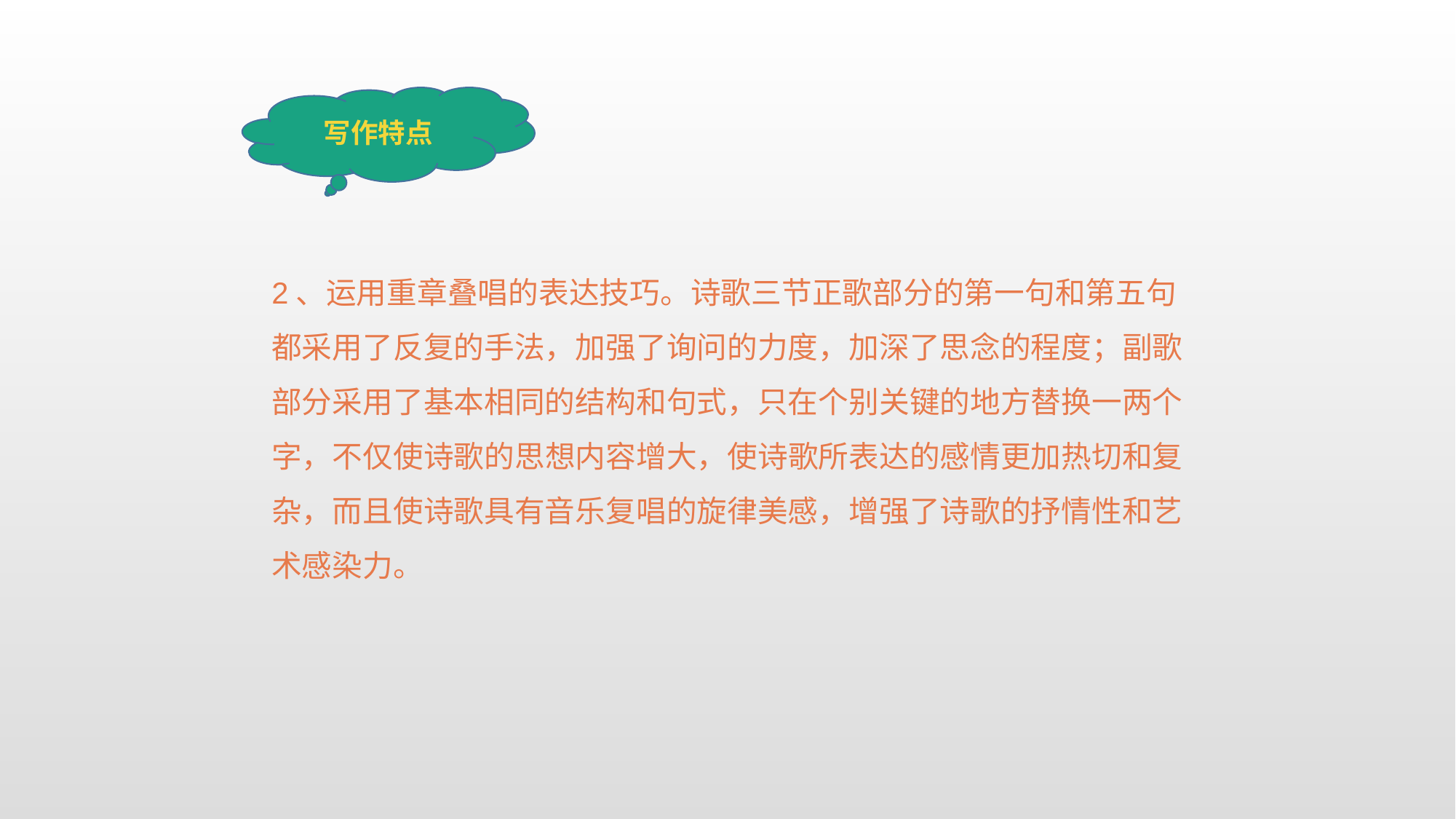

写作特点
2、运用重章叠唱的表达技巧。诗歌三节正歌部分的第一句和第五句都采用了反复的手法，加强了询问的力度，加深了思念的程度；副歌部分采用了基本相同的结构和句式，只在个别关键的地方替换一两个字，不仅使诗歌的思想内容增大，使诗歌所表达的感情更加热切和复杂，而且使诗歌具有音乐复唱的旋律美感，增强了诗歌的抒情性和艺术感染力。